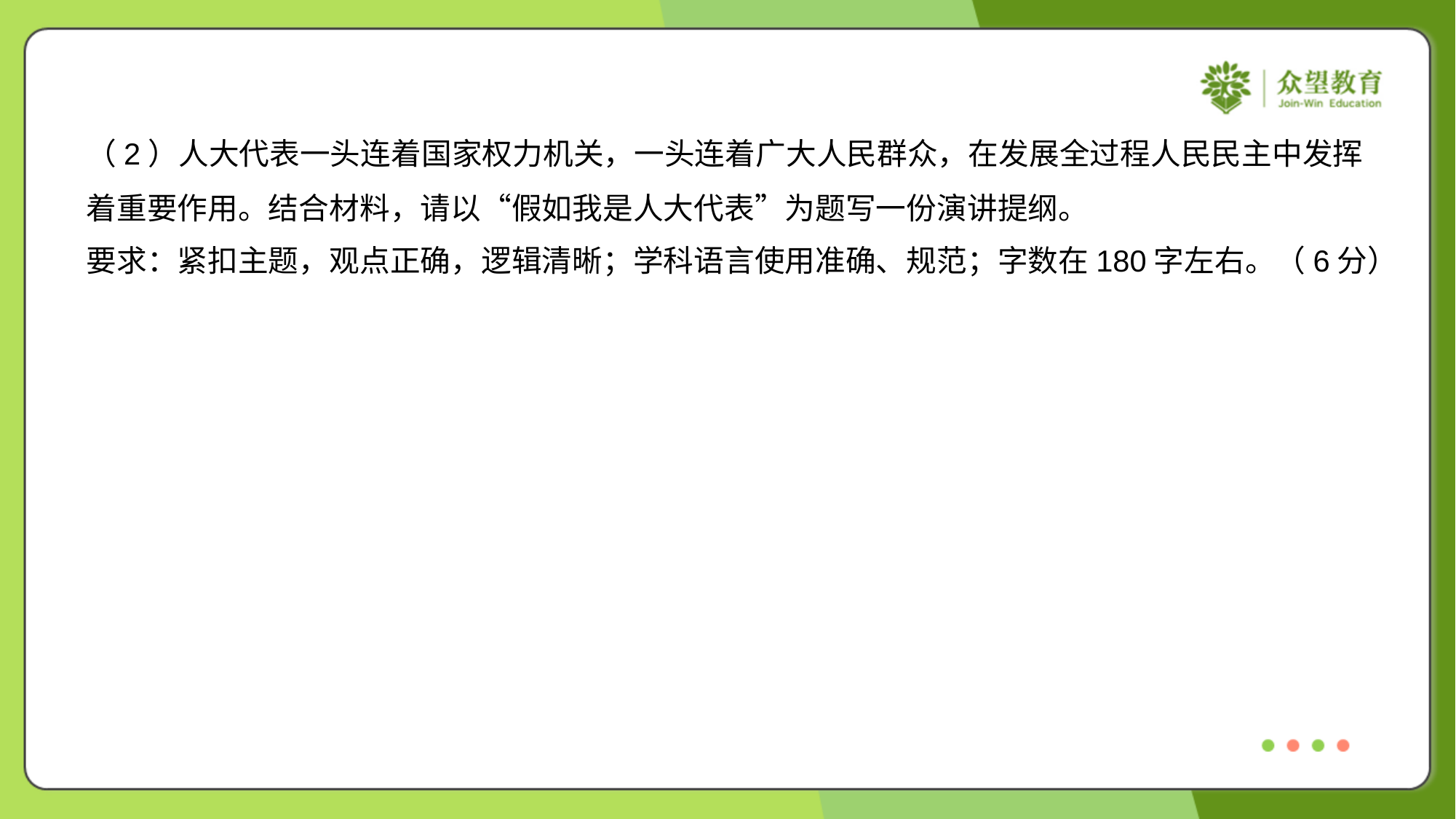

（2）人大代表一头连着国家权力机关，一头连着广大人民群众，在发展全过程人民民主中发挥
着重要作用。结合材料，请以“假如我是人大代表”为题写一份演讲提纲。
要求：紧扣主题，观点正确，逻辑清晰；学科语言使用准确、规范；字数在180字左右。（6分）